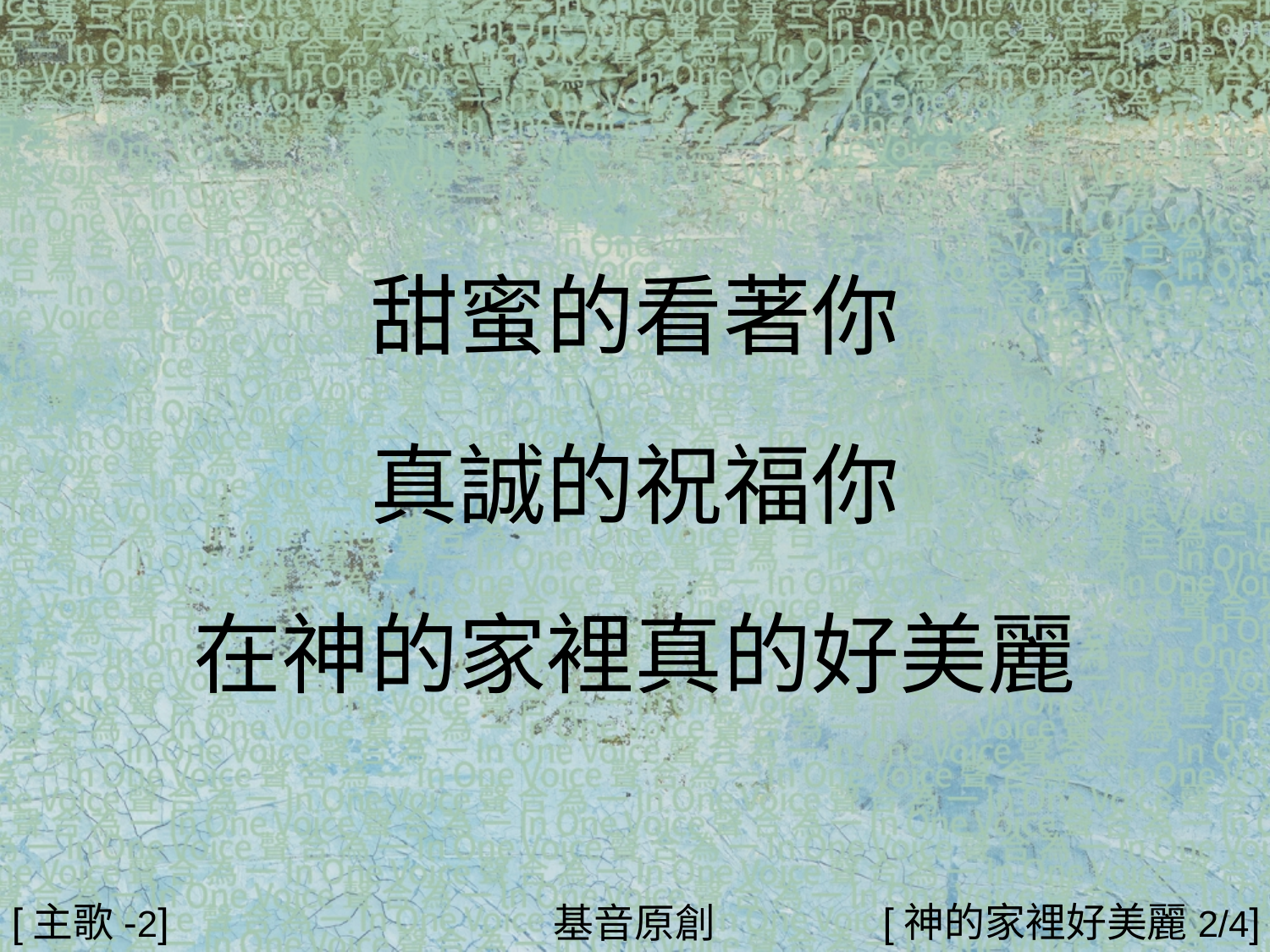

甜蜜的看著你

真誠的祝福你

在神的家裡真的好美麗

#

[主歌-2]
[神的家裡好美麗2/4]
基音原創